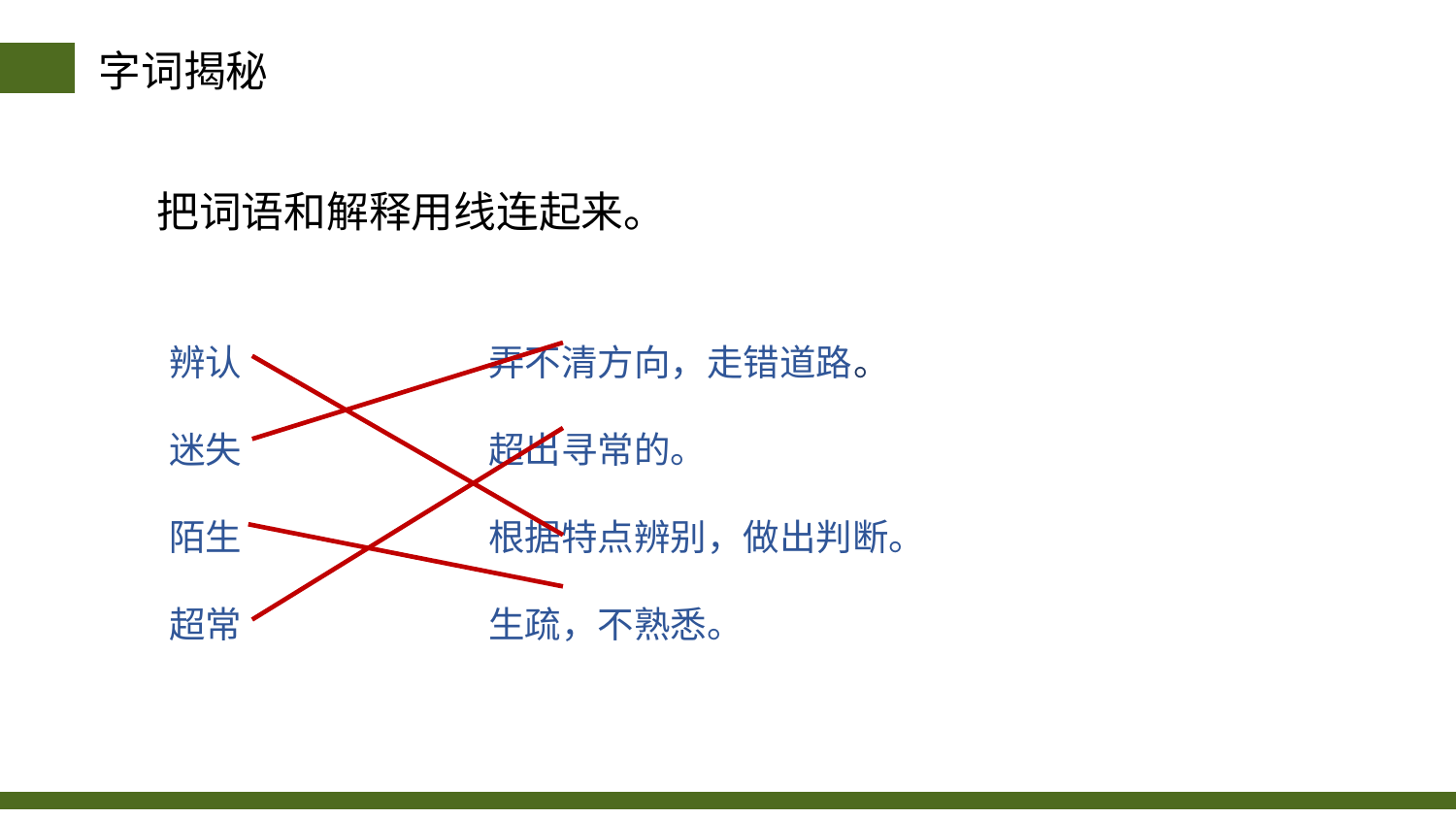

字词揭秘
把词语和解释用线连起来。
辨认                              弄不清方向，走错道路。
迷失                              超出寻常的。
陌生                              根据特点辨别，做出判断。
超常                              生疏，不熟悉。